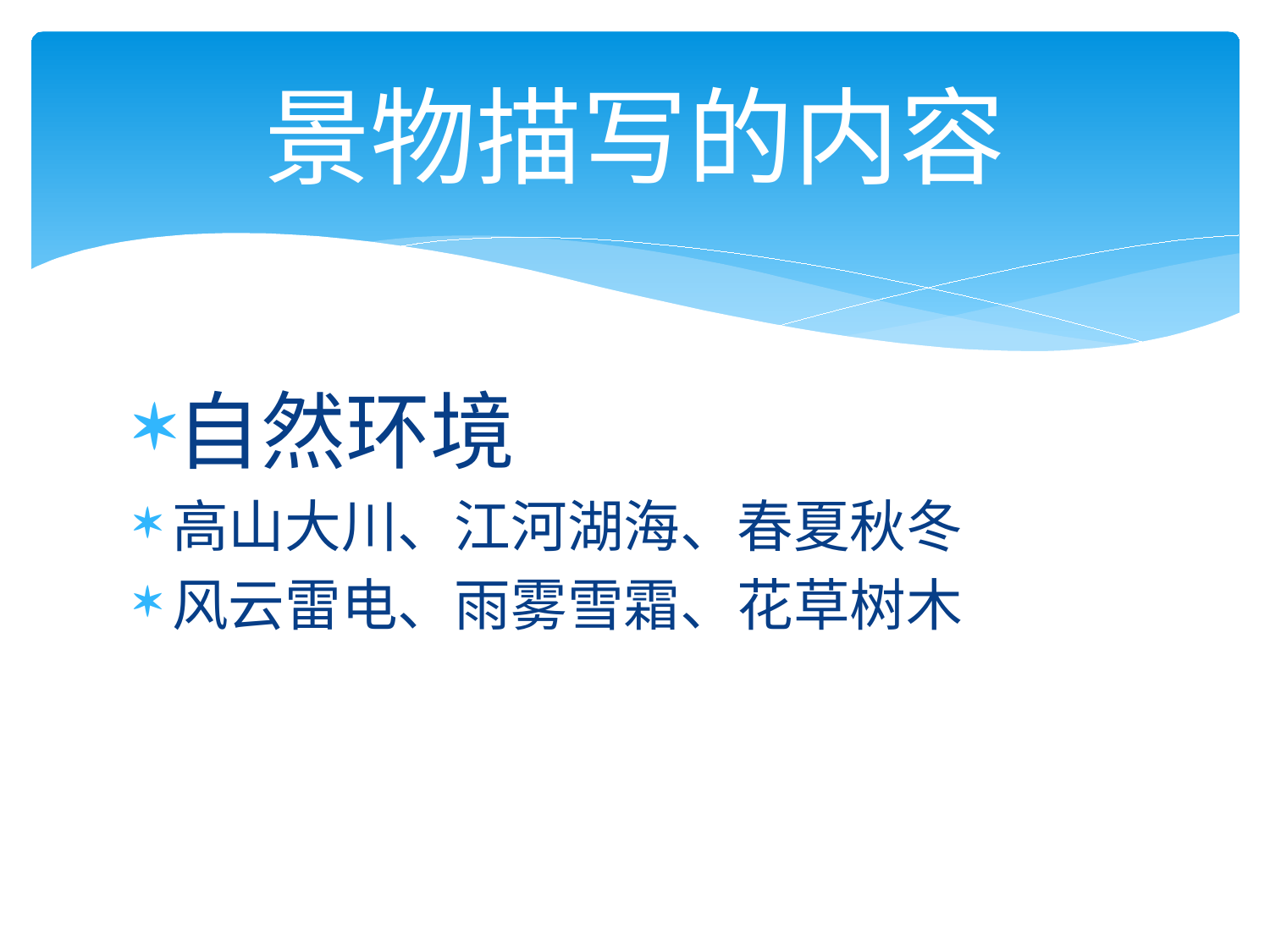

# 景物描写的内容
自然环境
高山大川、江河湖海、春夏秋冬
风云雷电、雨雾雪霜、花草树木